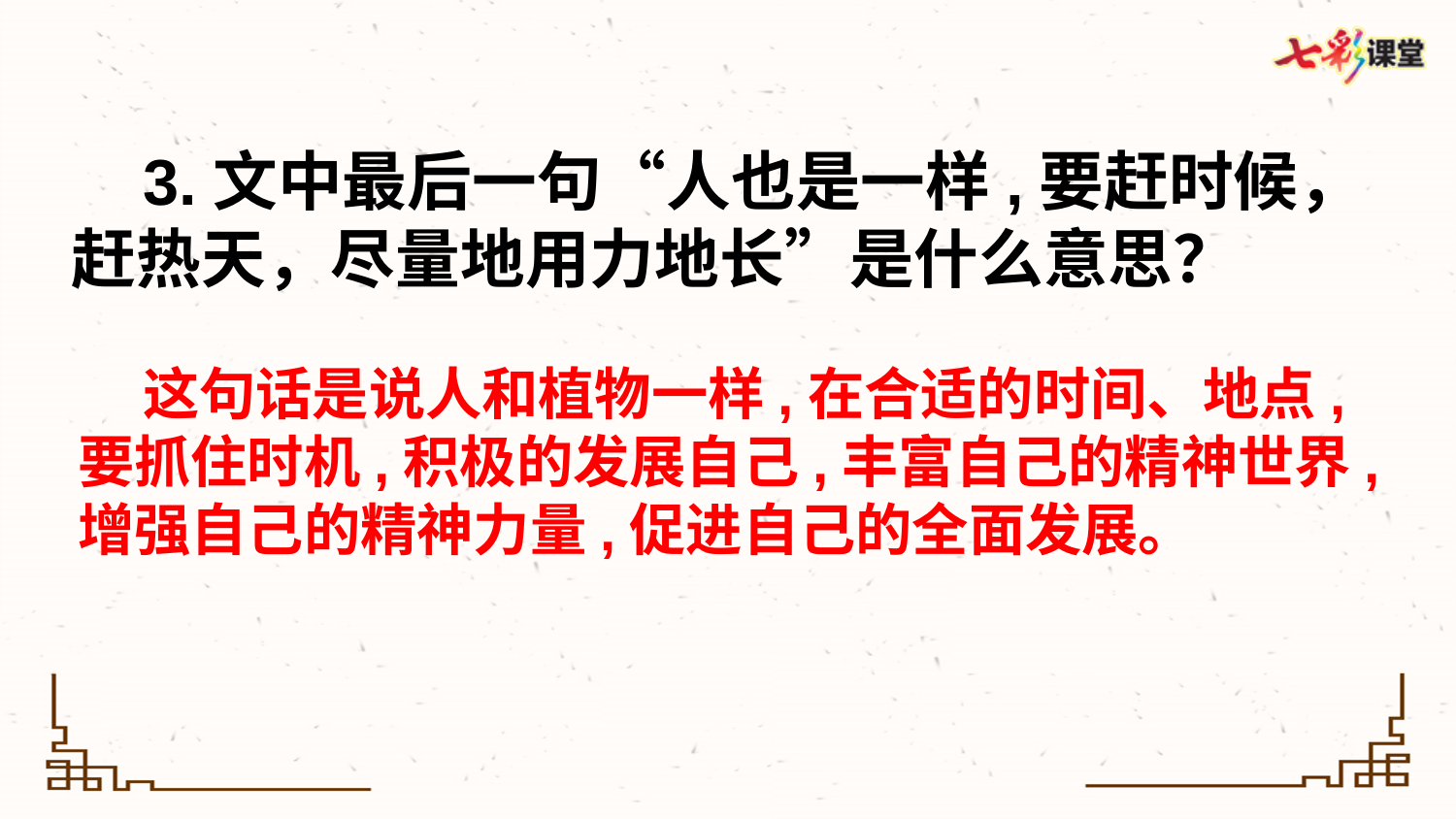

3.文中最后一句“人也是一样,要赶时候，赶热天，尽量地用力地长”是什么意思？
    这句话是说人和植物一样,在合适的时间、地点,要抓住时机,积极的发展自己,丰富自己的精神世界,增强自己的精神力量,促进自己的全面发展。